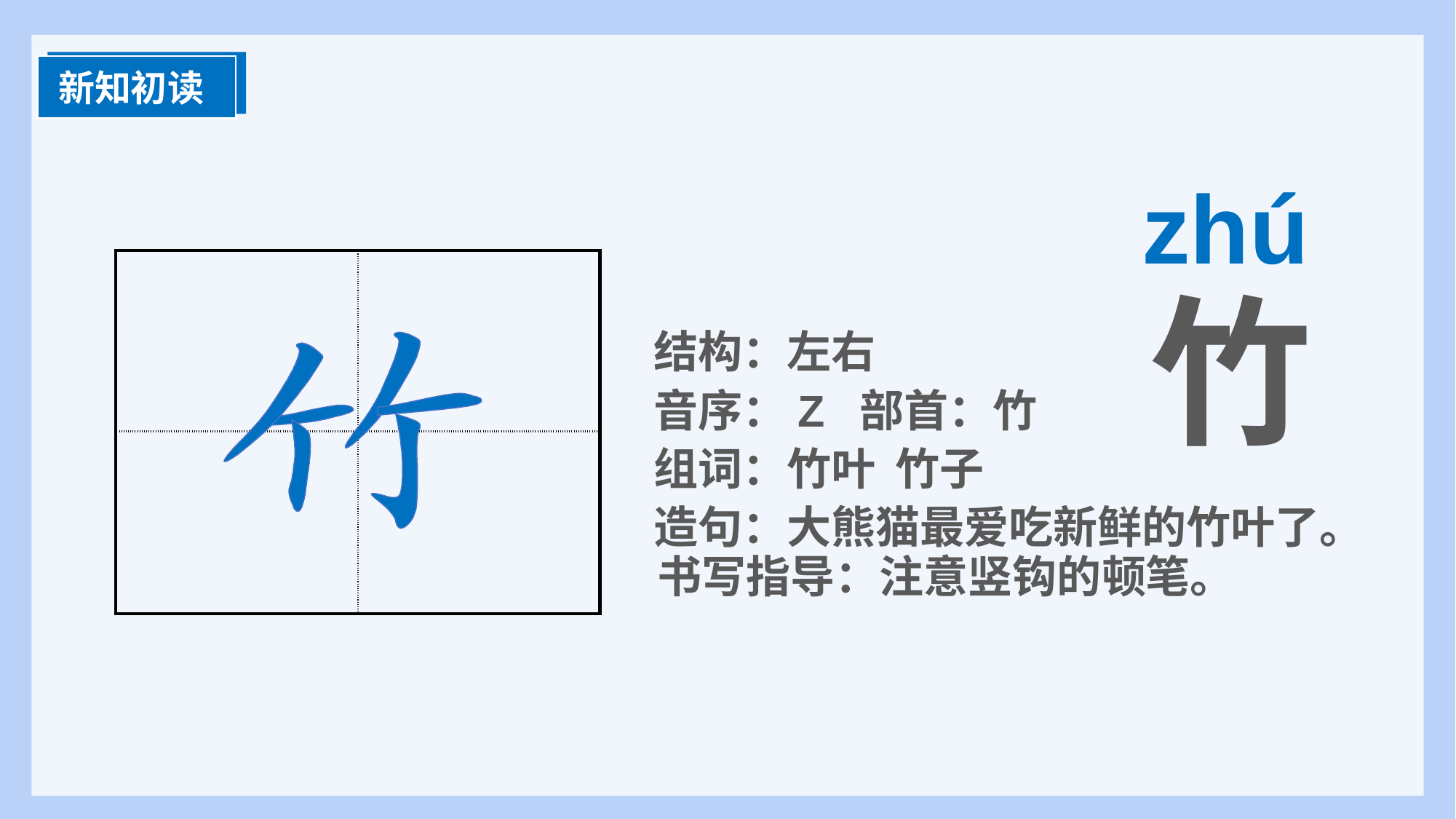

新知初读
zhú
竹
结构：左右
音序：Z  部首：竹
组词：竹叶  竹子
造句：大熊猫最爱吃新鲜的竹叶了。
书写指导：注意竖钩的顿笔。
|  |  |
| --- | --- |
|  |  |